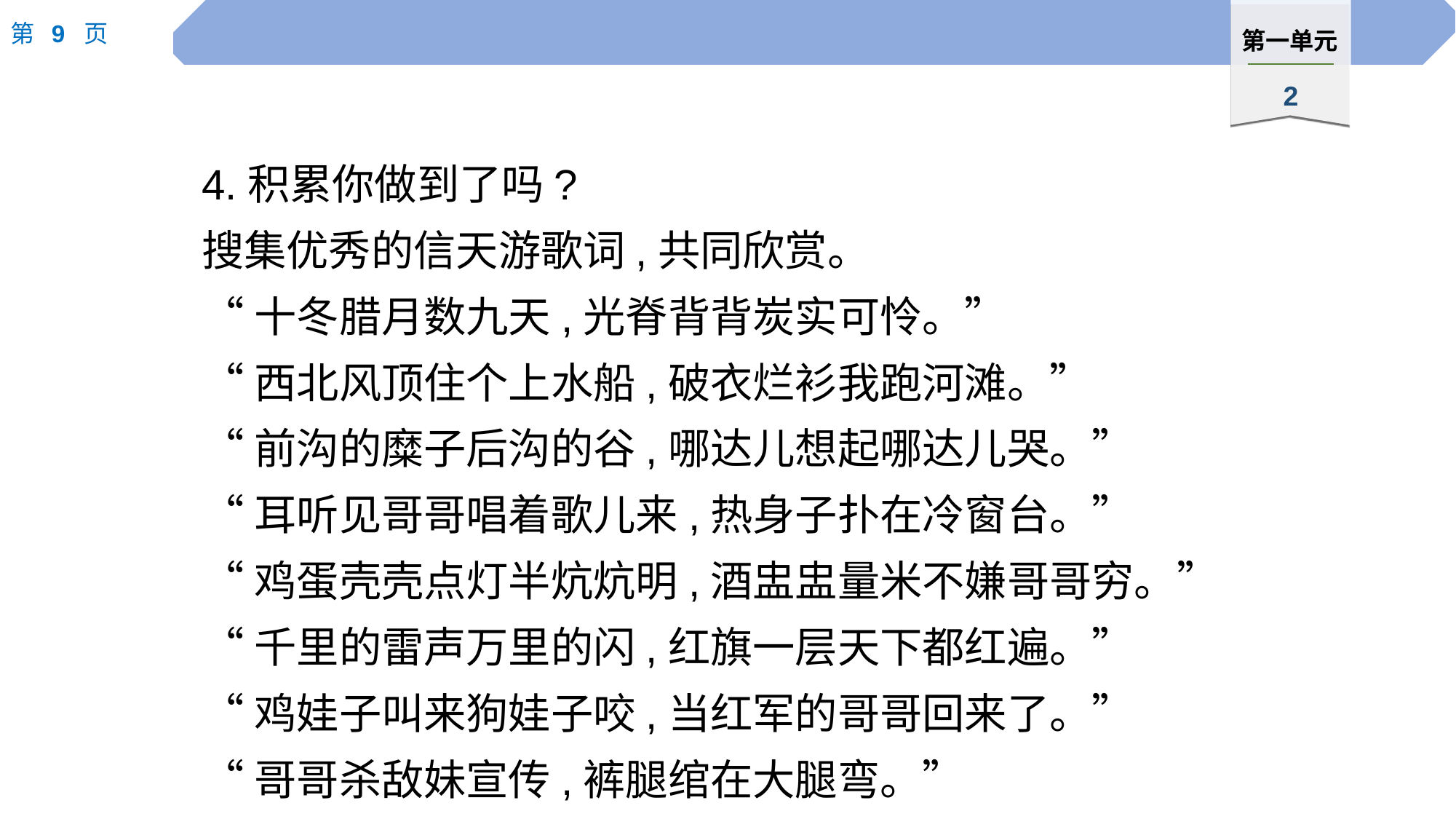

4.积累你做到了吗?
搜集优秀的信天游歌词,共同欣赏。
“十冬腊月数九天,光脊背背炭实可怜。”
“西北风顶住个上水船,破衣烂衫我跑河滩。”
“前沟的糜子后沟的谷,哪达儿想起哪达儿哭。”
“耳听见哥哥唱着歌儿来,热身子扑在冷窗台。”
“鸡蛋壳壳点灯半炕炕明,酒盅盅量米不嫌哥哥穷。”
“千里的雷声万里的闪,红旗一层天下都红遍。”
“鸡娃子叫来狗娃子咬,当红军的哥哥回来了。”
“哥哥杀敌妹宣传,裤腿绾在大腿弯。”